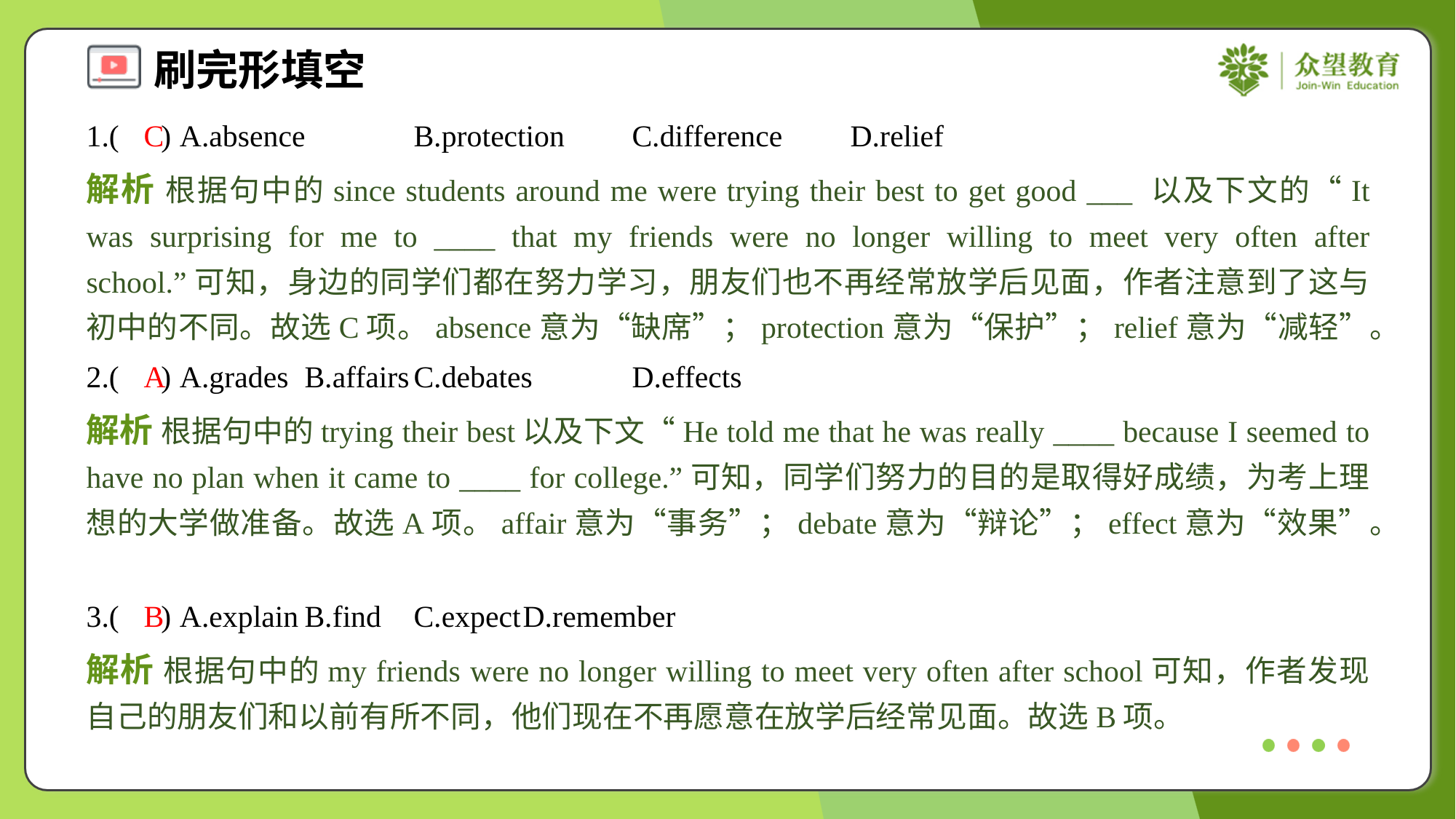

1.(     ) A.absence	B.protection	C.difference	D.relief
C
解析 根据句中的since students around me were trying their best to get good ___ 以及下文的“It was surprising for me to ____ that my friends were no longer willing to meet very often after school.”可知，身边的同学们都在努力学习，朋友们也不再经常放学后见面，作者注意到了这与初中的不同。故选C项。absence意为“缺席”；protection意为“保护”；relief意为“减轻”。
2.(     ) A.grades	B.affairs	C.debates	D.effects
A
解析 根据句中的trying their best以及下文“He told me that he was really ____ because I seemed to have no plan when it came to ____ for college.”可知，同学们努力的目的是取得好成绩，为考上理想的大学做准备。故选A项。affair意为“事务”；debate意为“辩论”；effect意为“效果”。
3.(     ) A.explain	B.find	C.expect	D.remember
B
解析 根据句中的my friends were no longer willing to meet very often after school可知，作者发现自己的朋友们和以前有所不同，他们现在不再愿意在放学后经常见面。故选B项。